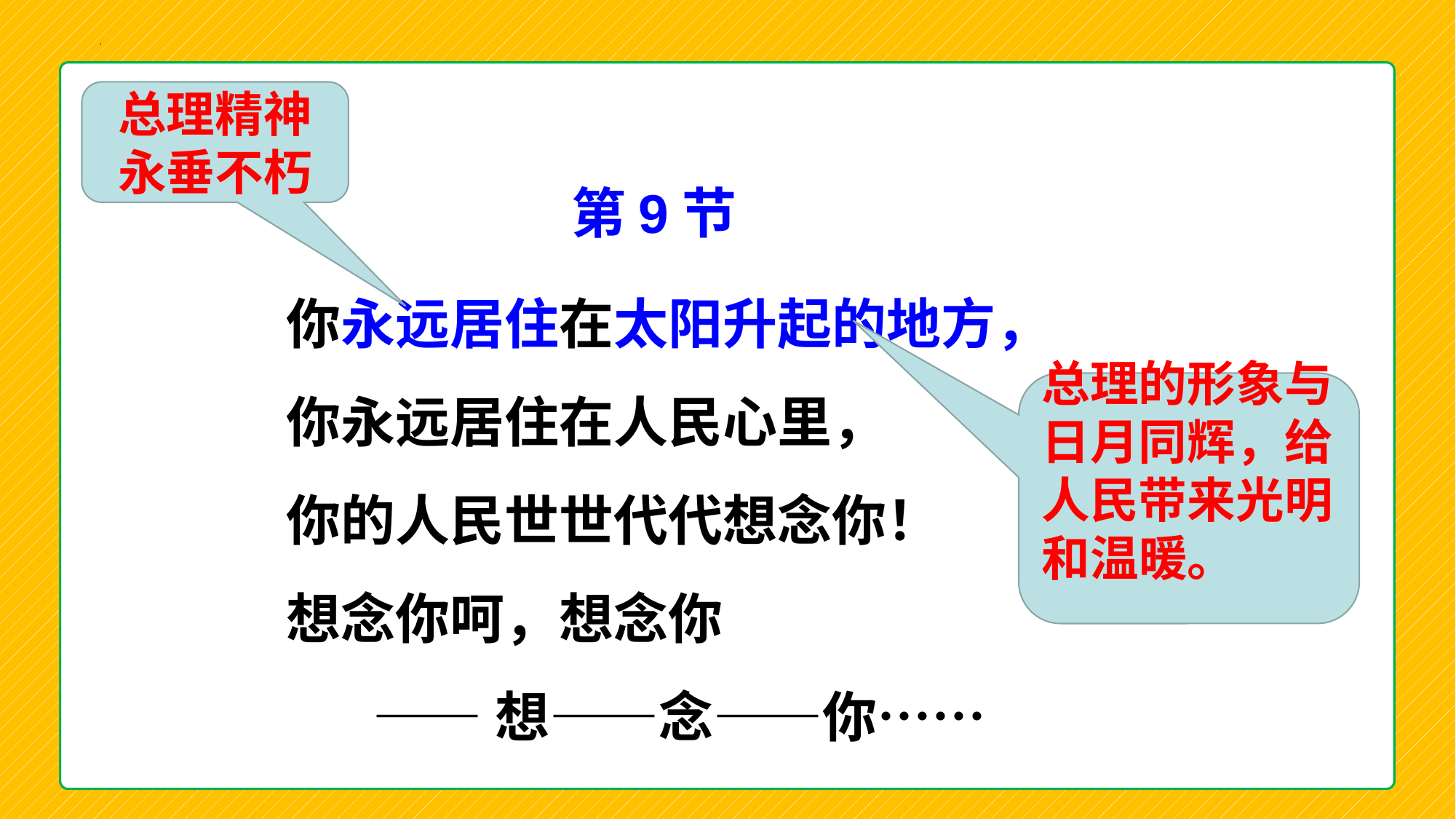

总理精神永垂不朽
第9节
你永远居住在太阳升起的地方，
你永远居住在人民心里，
你的人民世世代代想念你！
想念你呵，想念你
       ——想——念——你……
总理的形象与日月同辉，给人民带来光明和温暖。